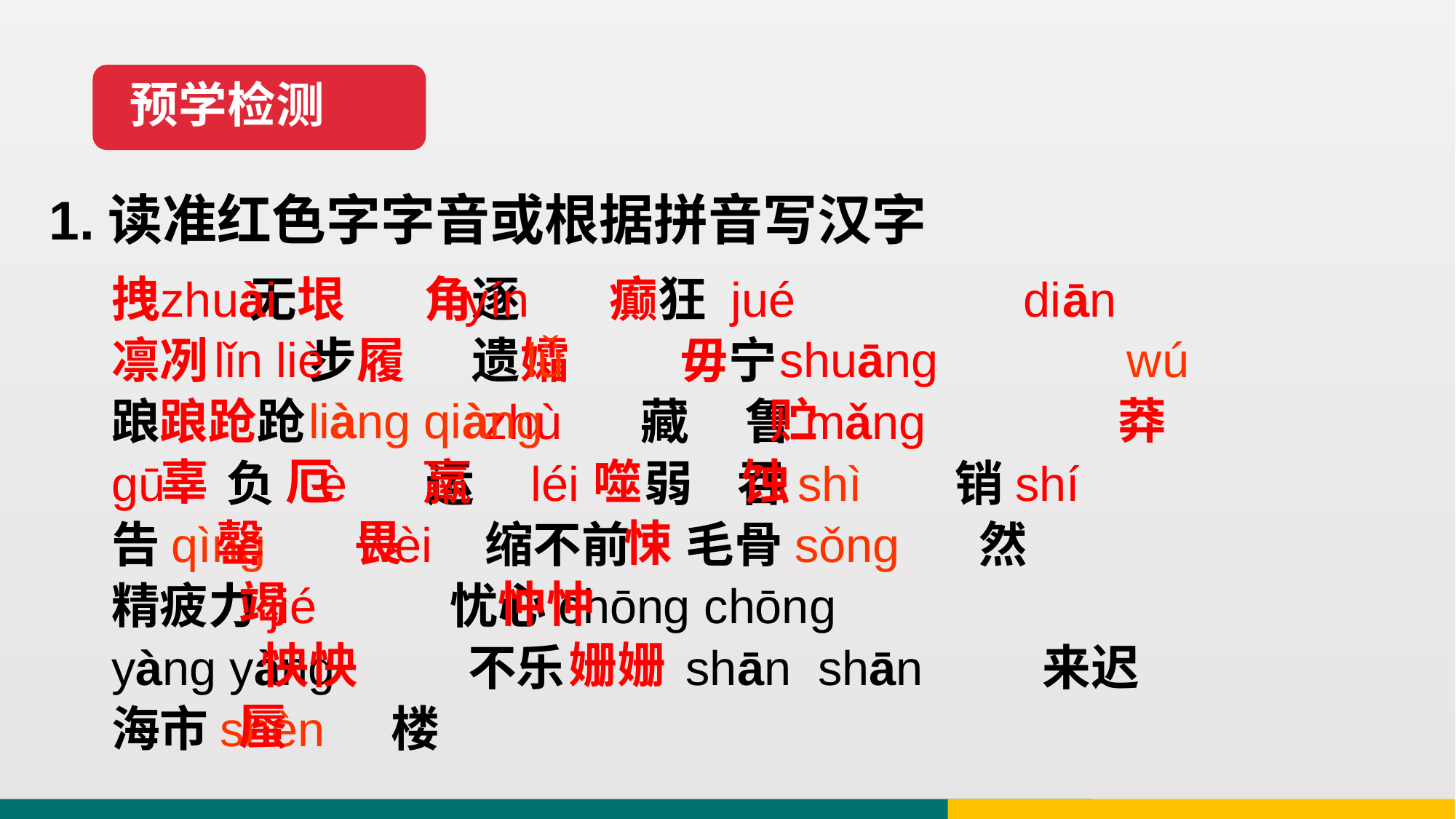

预学检测
1.读准红色字字音或根据拼音写汉字

拽        无垠       角逐        癫狂
凛冽         步履      遗孀          毋宁
踉踉跄跄               zhù     藏     鲁mǎng
ɡū    负   è     运    léi    弱    吞shì      销shí
告qìng       wèi   缩不前     毛骨sǒng     然
精疲力jié         忧心chōng chōng
yàng yàng         不乐          shān  shān        来迟
海市shèn    楼

zhuài              yín               jué                 diān
    lǐn liè               lǚ                shuānɡ              wú
           liànɡ qiànɡ                贮                           莽
辜       厄        羸           噬         蚀
    罄        畏                    悚
      竭                   忡忡
        怏怏                   姗姗
      蜃